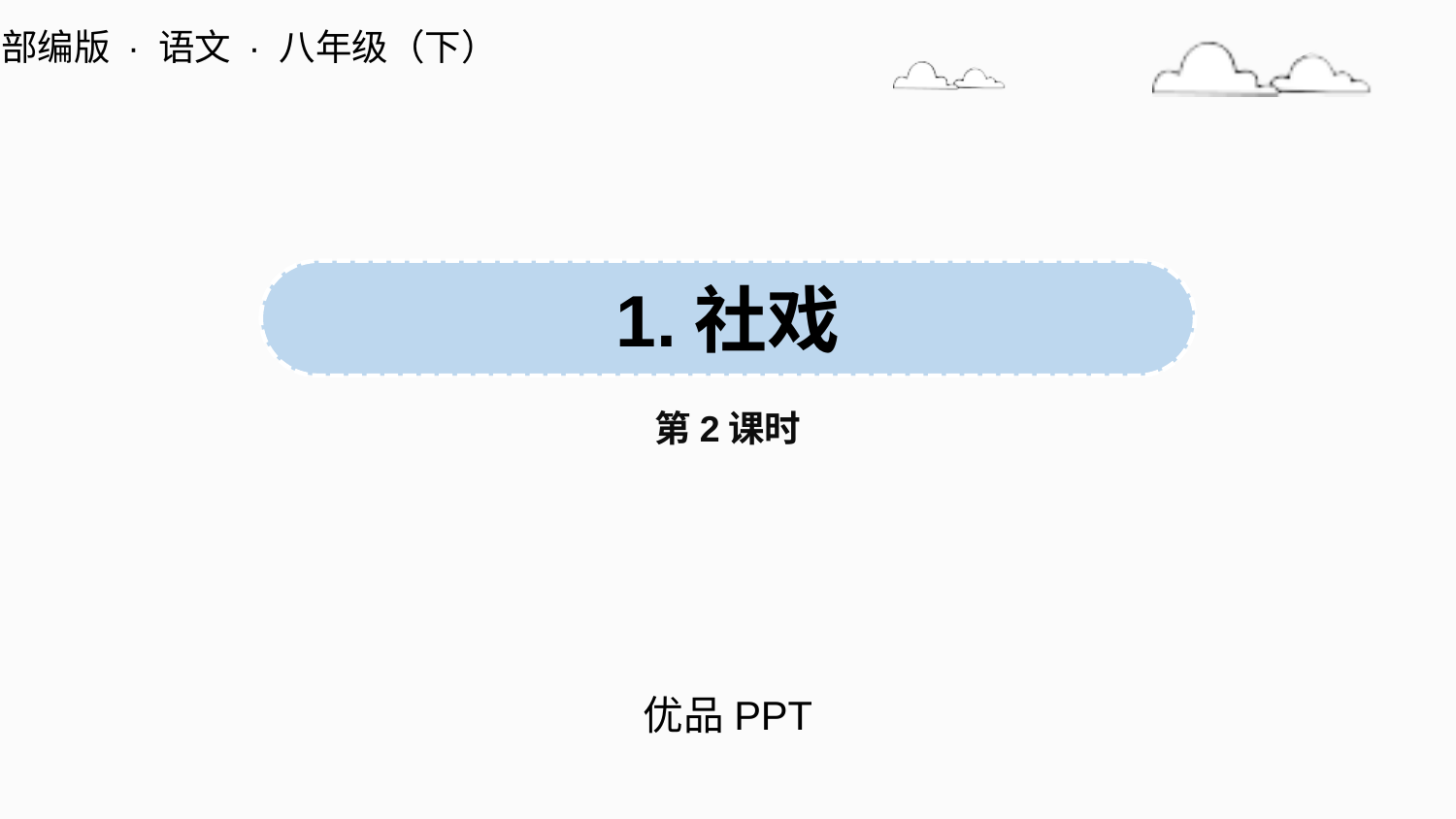

部编版 · 语文 · 八年级（下）
1.社戏
第2课时
优品PPT